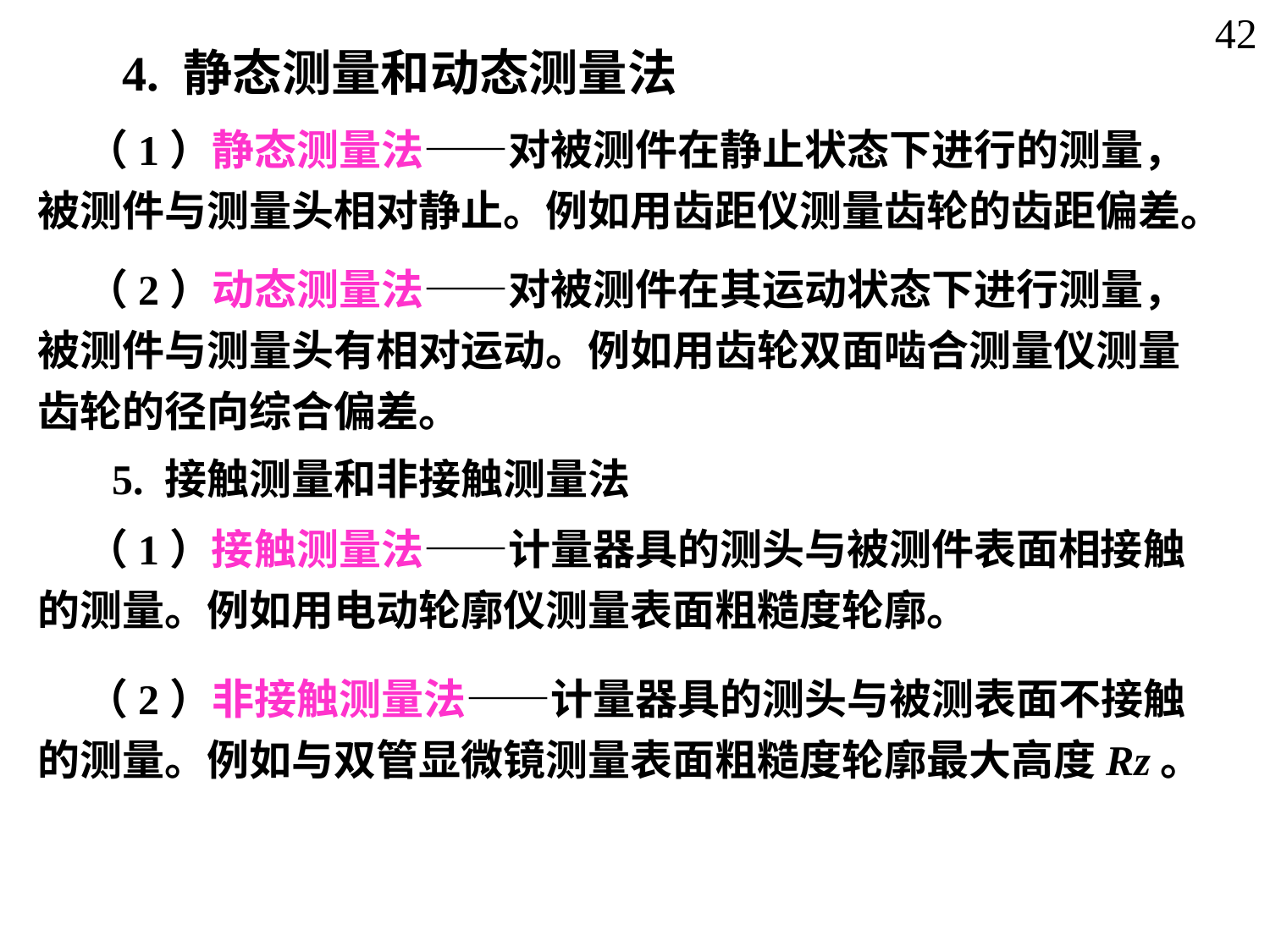

42
4. 静态测量和动态测量法
    （1）静态测量法——对被测件在静止状态下进行的测量，被测件与测量头相对静止。例如用齿距仪测量齿轮的齿距偏差。
    （2）动态测量法——对被测件在其运动状态下进行测量，被测件与测量头有相对运动。例如用齿轮双面啮合测量仪测量齿轮的径向综合偏差。
5. 接触测量和非接触测量法
    （1）接触测量法——计量器具的测头与被测件表面相接触的测量。例如用电动轮廓仪测量表面粗糙度轮廓。
    （2）非接触测量法——计量器具的测头与被测表面不接触的测量。例如与双管显微镜测量表面粗糙度轮廓最大高度Rz。